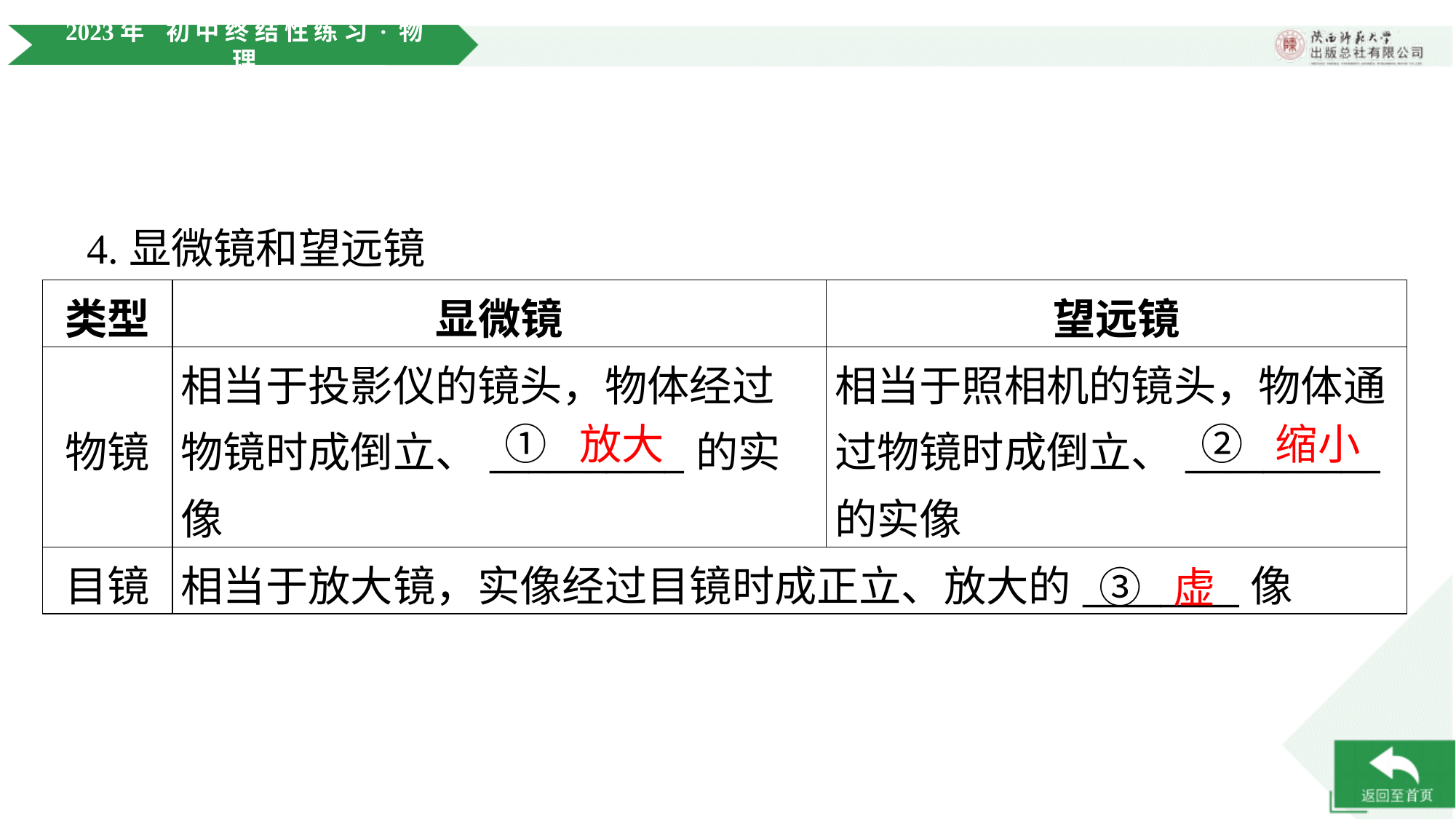

4.显微镜和望远镜
| 类型 | 显微镜 | 望远镜 |
| --- | --- | --- |
| 物镜 | 相当于投影仪的镜头，物体经过 物镜时成倒立、\_\_\_\_\_\_\_\_\_\_的实 像 | 相当于照相机的镜头，物体通 过物镜时成倒立、\_\_\_\_\_\_\_\_\_\_ 的实像 |
| 目镜 | 相当于放大镜，实像经过目镜时成正立、放大的\_\_\_\_\_\_\_\_像 |  |
①  放大
②  缩小
③  虚